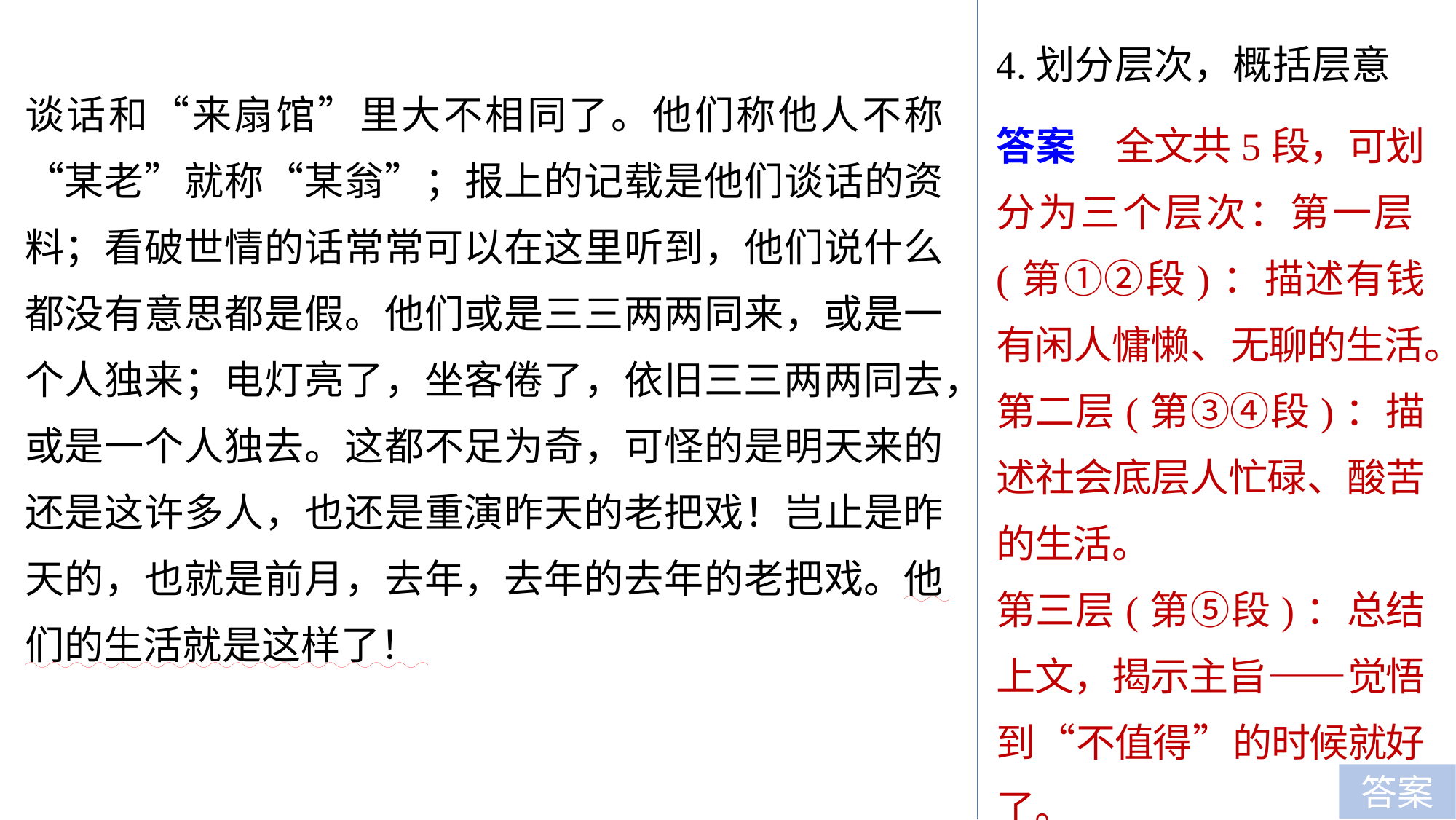

4.划分层次，概括层意
谈话和“来扇馆”里大不相同了。他们称他人不称“某老”就称“某翁”；报上的记载是他们谈话的资料；看破世情的话常常可以在这里听到，他们说什么都没有意思都是假。他们或是三三两两同来，或是一个人独来；电灯亮了，坐客倦了，依旧三三两两同去，或是一个人独去。这都不足为奇，可怪的是明天来的还是这许多人，也还是重演昨天的老把戏！岂止是昨天的，也就是前月，去年，去年的去年的老把戏。他们的生活就是这样了！
答案　全文共5段，可划分为三个层次：第一层(第①②段)：描述有钱有闲人慵懒、无聊的生活。
第二层(第③④段)：描述社会底层人忙碌、酸苦的生活。
第三层(第⑤段)：总结上文，揭示主旨——觉悟到“不值得”的时候就好了。
答案